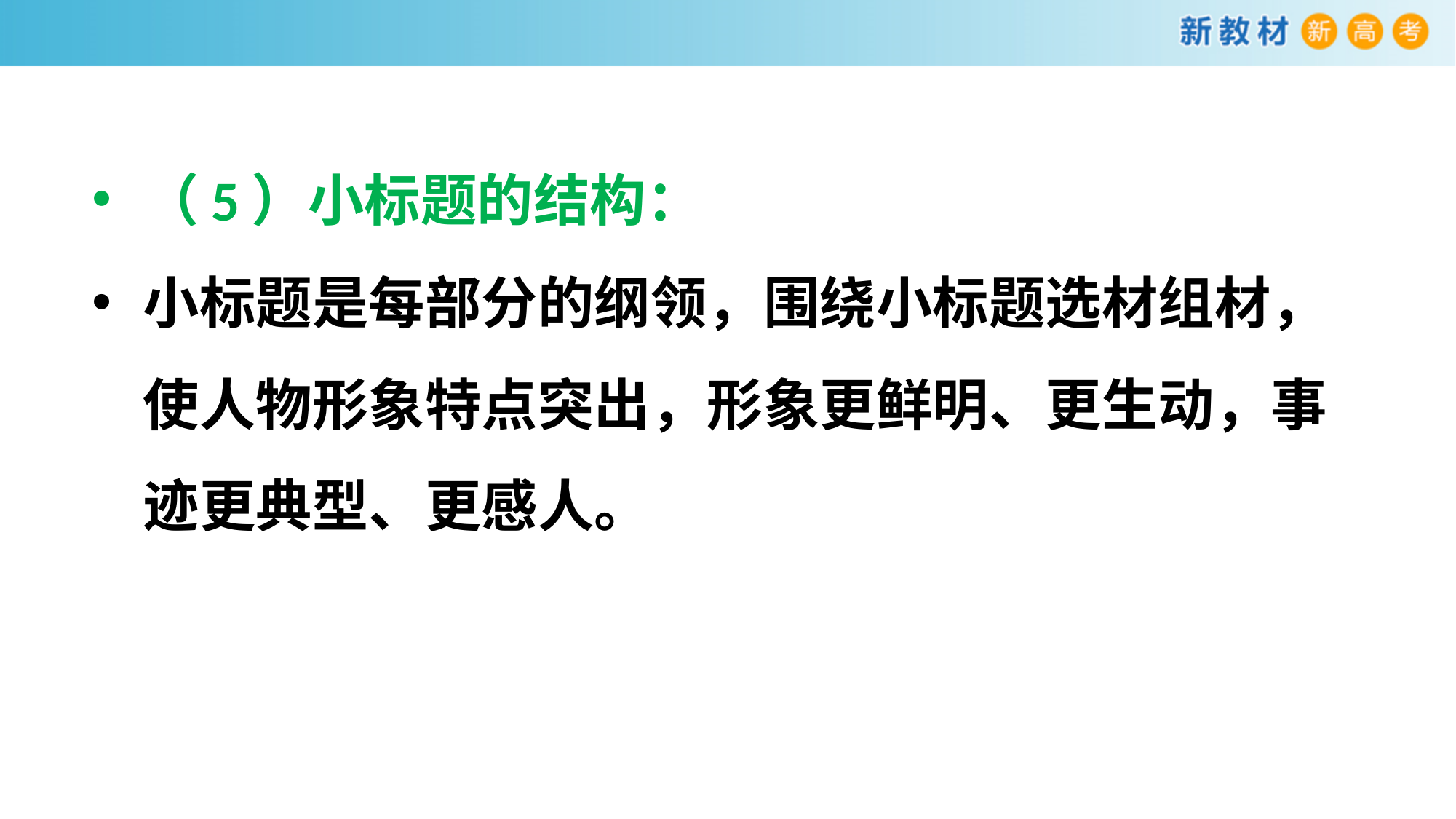

（5）小标题的结构：
小标题是每部分的纲领，围绕小标题选材组材，使人物形象特点突出，形象更鲜明、更生动，事迹更典型、更感人。